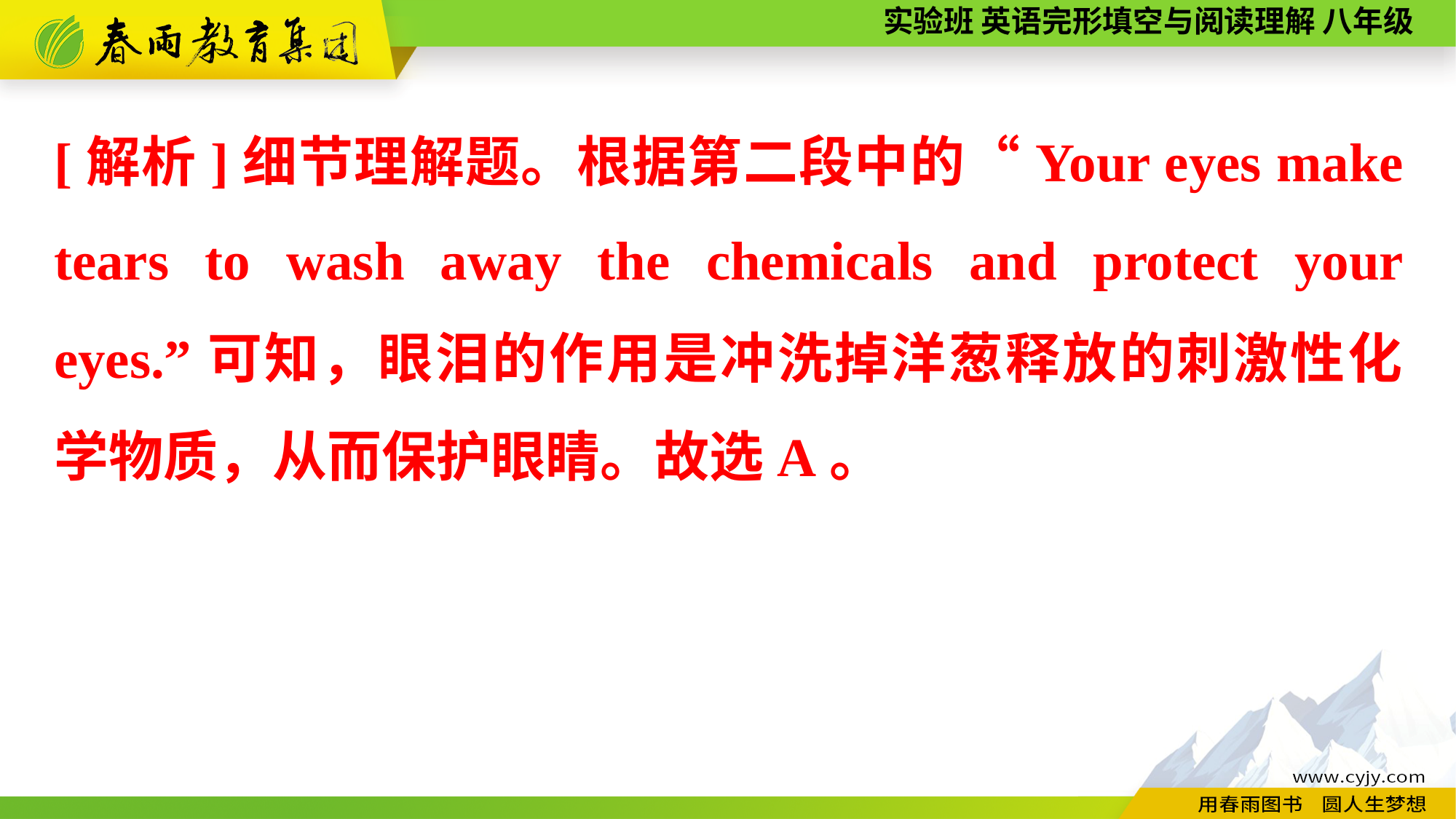

[解析]细节理解题。根据第二段中的“Your eyes make tears to wash away the chemicals and protect your eyes.”可知，眼泪的作用是冲洗掉洋葱释放的刺激性化学物质，从而保护眼睛。故选A。